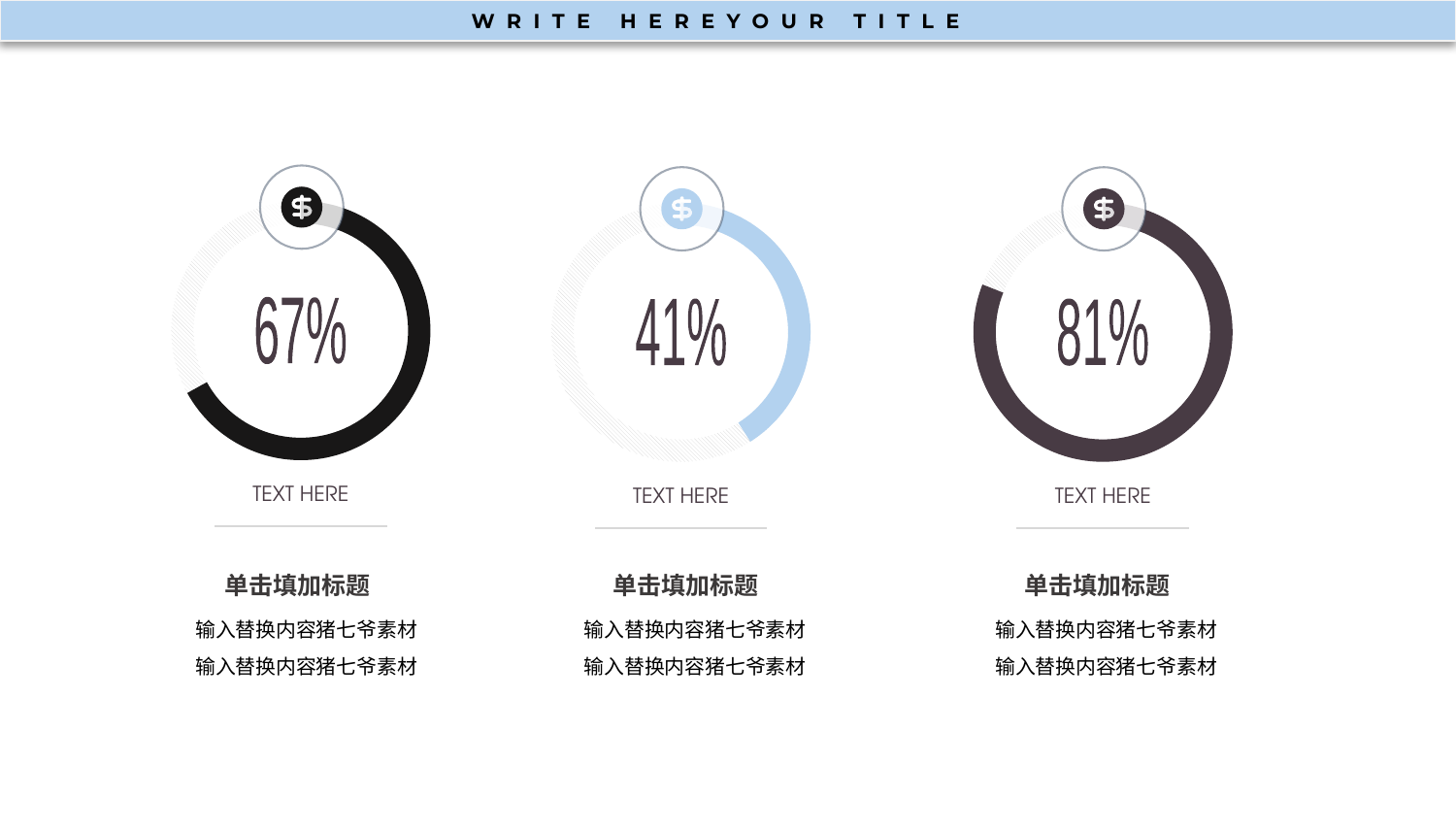

WRITE HEREYOUR TITLE

67%
TEXT HERE

41%
TEXT HERE

81%
TEXT HERE
单击填加标题
单击填加标题
单击填加标题
输入替换内容猪七爷素材
输入替换内容猪七爷素材
输入替换内容猪七爷素材
输入替换内容猪七爷素材
输入替换内容猪七爷素材
输入替换内容猪七爷素材